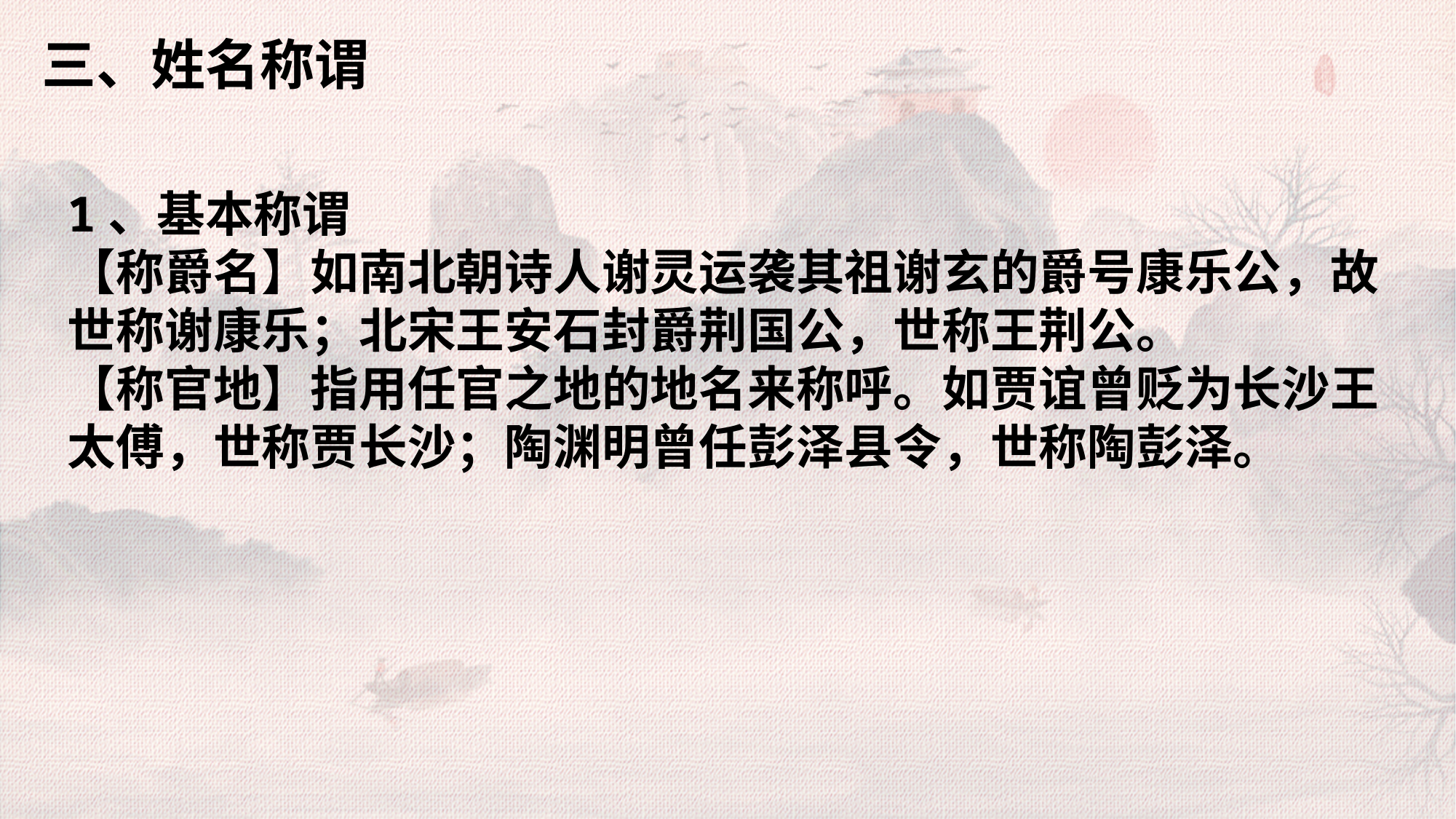

三、姓名称谓
1、基本称谓
【称爵名】如南北朝诗人谢灵运袭其祖谢玄的爵号康乐公，故世称谢康乐；北宋王安石封爵荆国公，世称王荆公。
【称官地】指用任官之地的地名来称呼。如贾谊曾贬为长沙王太傅，世称贾长沙；陶渊明曾任彭泽县令，世称陶彭泽。